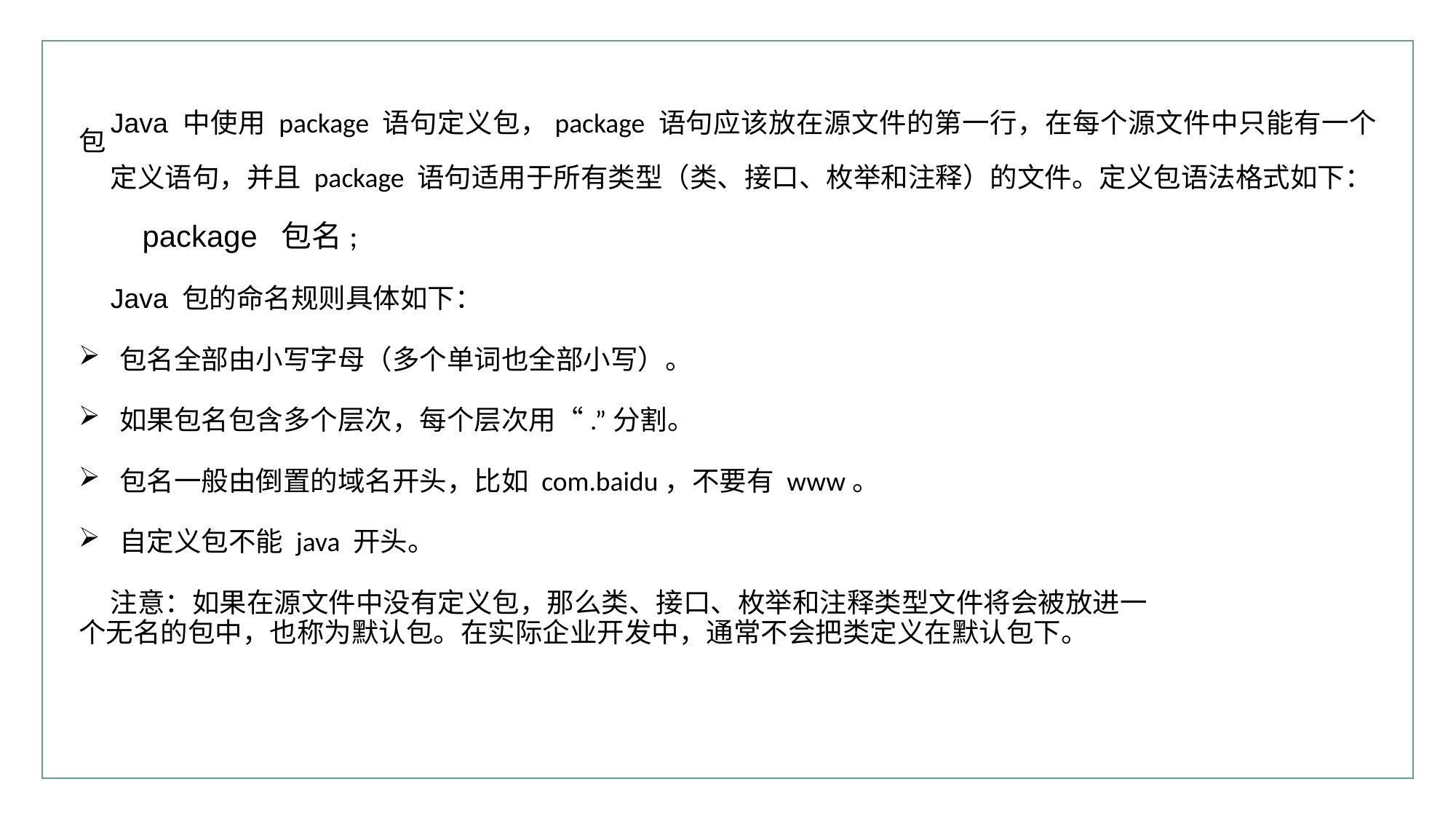

行业PPT模板http://www.XX.com/hangye/

Java 中使用 package 语句定义包，package 语句应该放在源文件的第一行，在每个源文件中只能有一个包

定义语句，并且 package 语句适用于所有类型（类、接口、枚举和注释）的文件。定义包语法格式如下：

package  包名;

Java 包的命名规则具体如下：

包名全部由小写字母（多个单词也全部小写）。

如果包名包含多个层次，每个层次用“.”分割。

包名一般由倒置的域名开头，比如 com.baidu，不要有 www。

自定义包不能 java 开头。

注意：如果在源文件中没有定义包，那么类、接口、枚举和注释类型文件将会被放进一
个无名的包中，也称为默认包。在实际企业开发中，通常不会把类定义在默认包下。